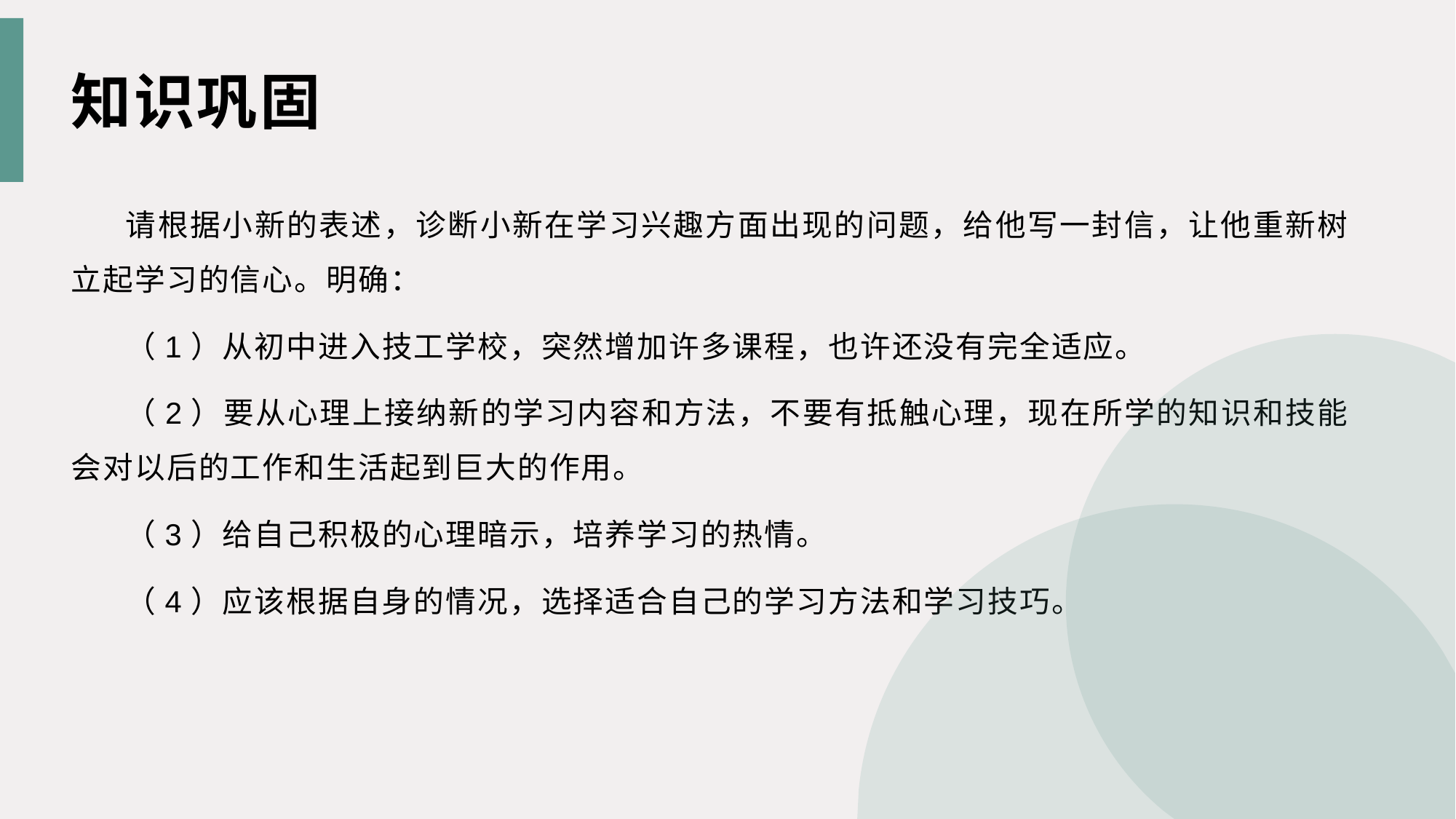

知识巩固
请根据小新的表述，诊断小新在学习兴趣方面出现的问题，给他写一封信，让他重新树立起学习的信心。明确：
（1）从初中进入技工学校，突然增加许多课程，也许还没有完全适应。
（2）要从心理上接纳新的学习内容和方法，不要有抵触心理，现在所学的知识和技能会对以后的工作和生活起到巨大的作用。
（3）给自己积极的心理暗示，培养学习的热情。
（4）应该根据自身的情况，选择适合自己的学习方法和学习技巧。